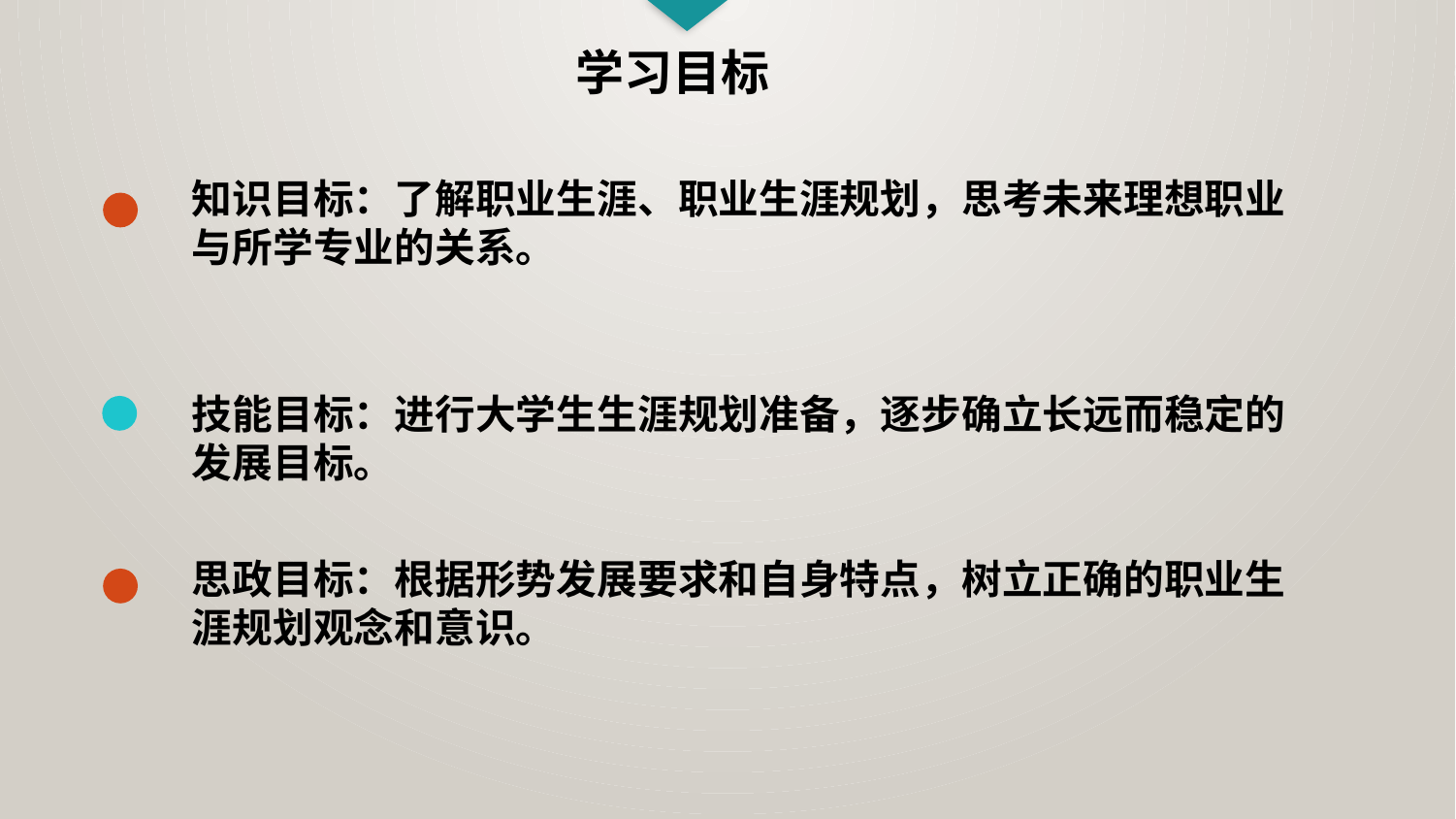

学习目标
知识目标：了解职业生涯、职业生涯规划，思考未来理想职业与所学专业的关系。

技能目标：进行大学生生涯规划准备，逐步确立长远而稳定的发展目标。

思政目标：根据形势发展要求和自身特点，树立正确的职业生涯规划观念和意识。

3